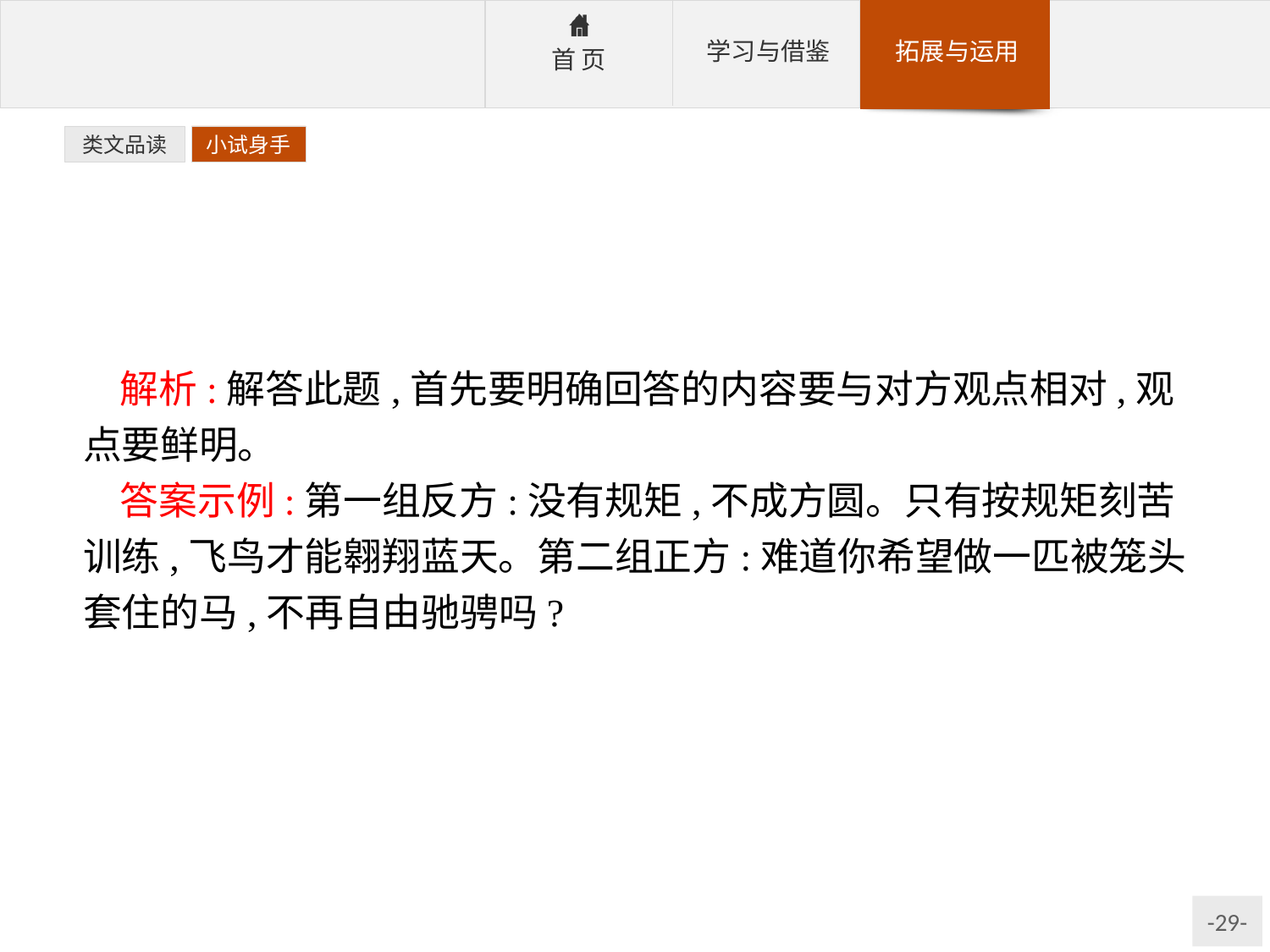

类文品读
小试身手
解析:解答此题,首先要明确回答的内容要与对方观点相对,观点要鲜明。
答案示例:第一组反方:没有规矩,不成方圆。只有按规矩刻苦训练,飞鸟才能翱翔蓝天。第二组正方:难道你希望做一匹被笼头套住的马,不再自由驰骋吗?